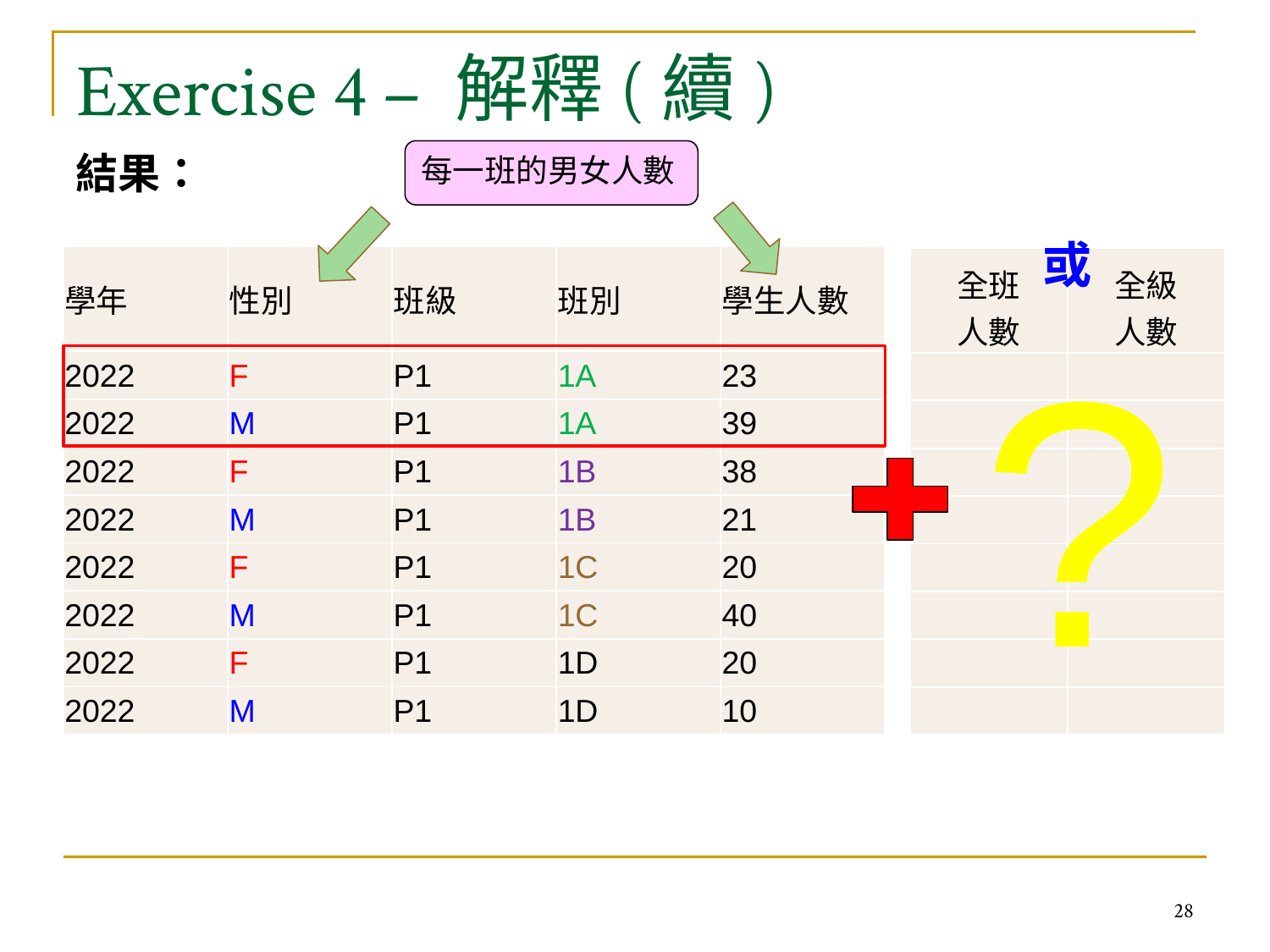

# Exercise 4 – 解釋(續)
結果：
每一班的男女人數

或
| 學年 | 性別 | 班級 | 班別 | 學生人數 |
| --- | --- | --- | --- | --- |
| 2022 | F | P1 | 1A | 23 |
| 2022 | M | P1 | 1A | 39 |
| 2022 | F | P1 | 1B | 38 |
| 2022 | M | P1 | 1B | 21 |
| 2022 | F | P1 | 1C | 20 |
| 2022 | M | P1 | 1C | 40 |
| 2022 | F | P1 | 1D | 20 |
| 2022 | M | P1 | 1D | 10 |
| 全班 人數 | 全級 人數 |
| --- | --- |
|  |  |
|  |  |
|  |  |
|  |  |
|  |  |
|  |  |
|  |  |
|  |  |
?

28